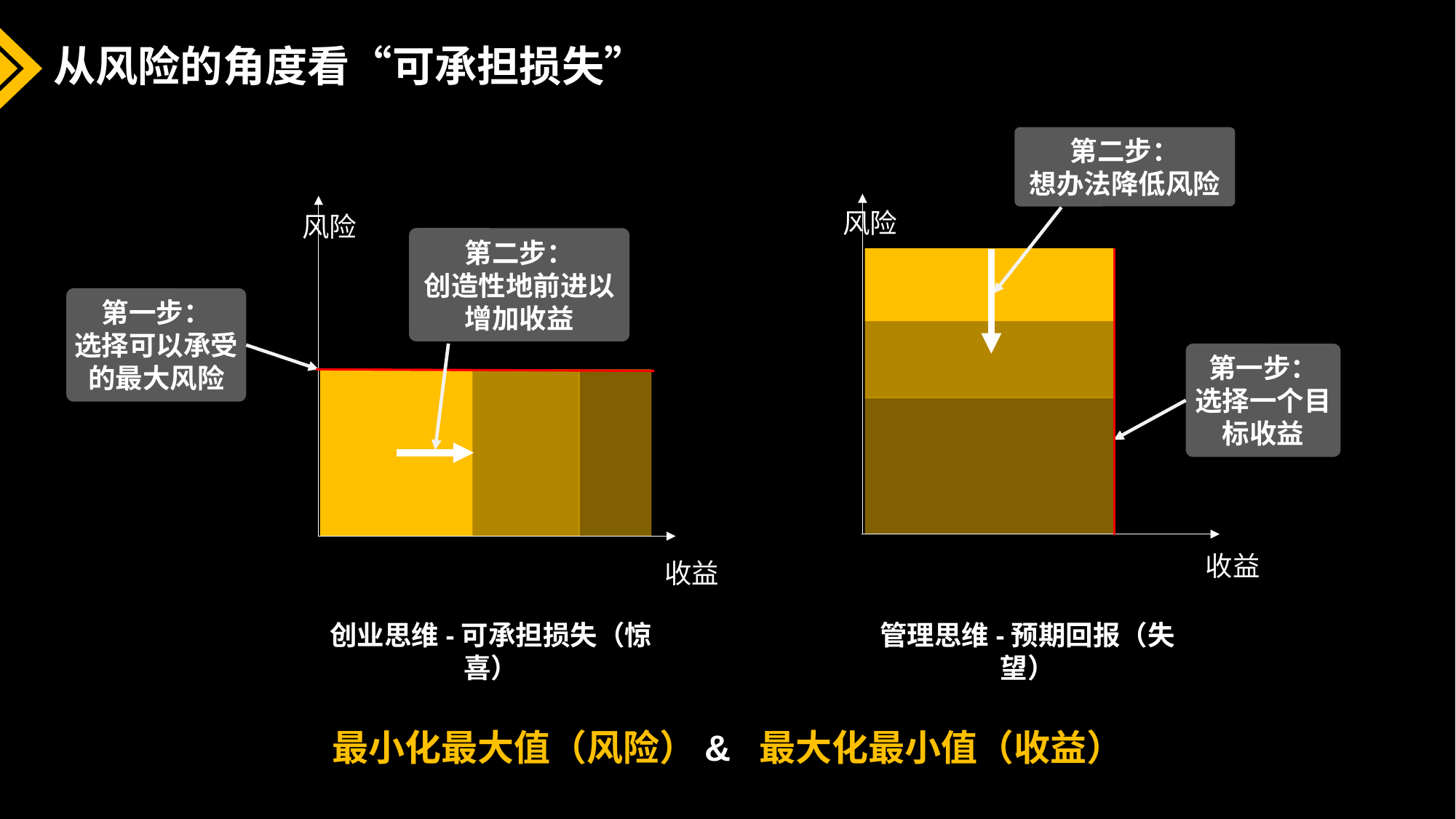

# 从风险的角度看“可承担损失”
第二步：
想办法降低风险
风险

收益
风险

收益
第二步：
创造性地前进以增加收益
第一步：
选择可以承受的最大风险
第一步：
选择一个目标收益
管理思维-预期回报（失望）
创业思维-可承担损失（惊喜）
最小化最大值（风险）&  最大化最小值（收益）